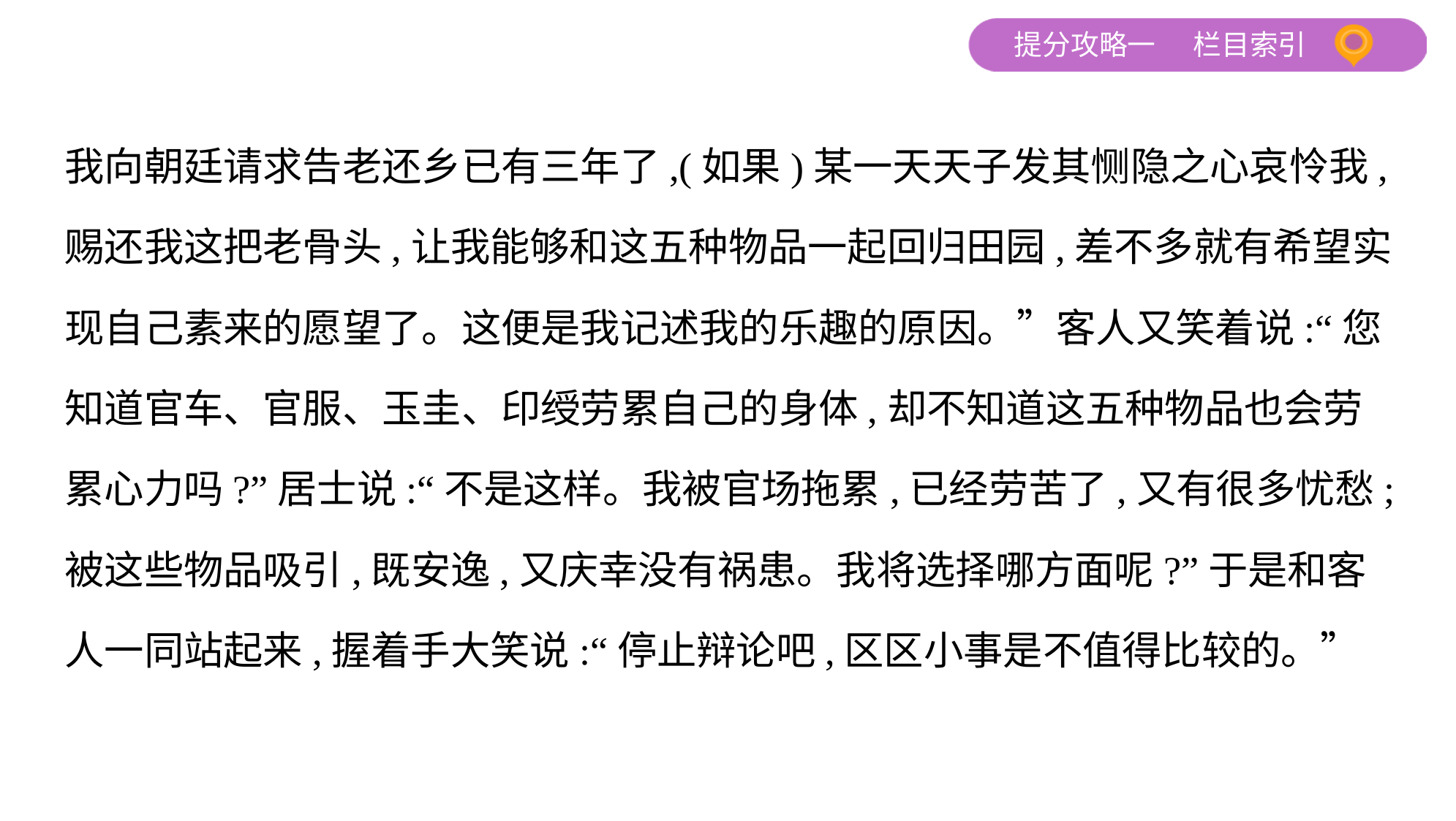

我向朝廷请求告老还乡已有三年了,(如果)某一天天子发其恻隐之心哀怜我,赐还我这把老骨头,让我能够和这五种物品一起回归田园,差不多就有希望实现自己素来的愿望了。这便是我记述我的乐趣的原因。”客人又笑着说:“您知道官车、官服、玉圭、印绶劳累自己的身体,却不知道这五种物品也会劳累心力吗?”居士说:“不是这样。我被官场拖累,已经劳苦了,又有很多忧愁;被这些物品吸引,既安逸,又庆幸没有祸患。我将选择哪方面呢?”于是和客人一同站起来,握着手大笑说:“停止辩论吧,区区小事是不值得比较的。”